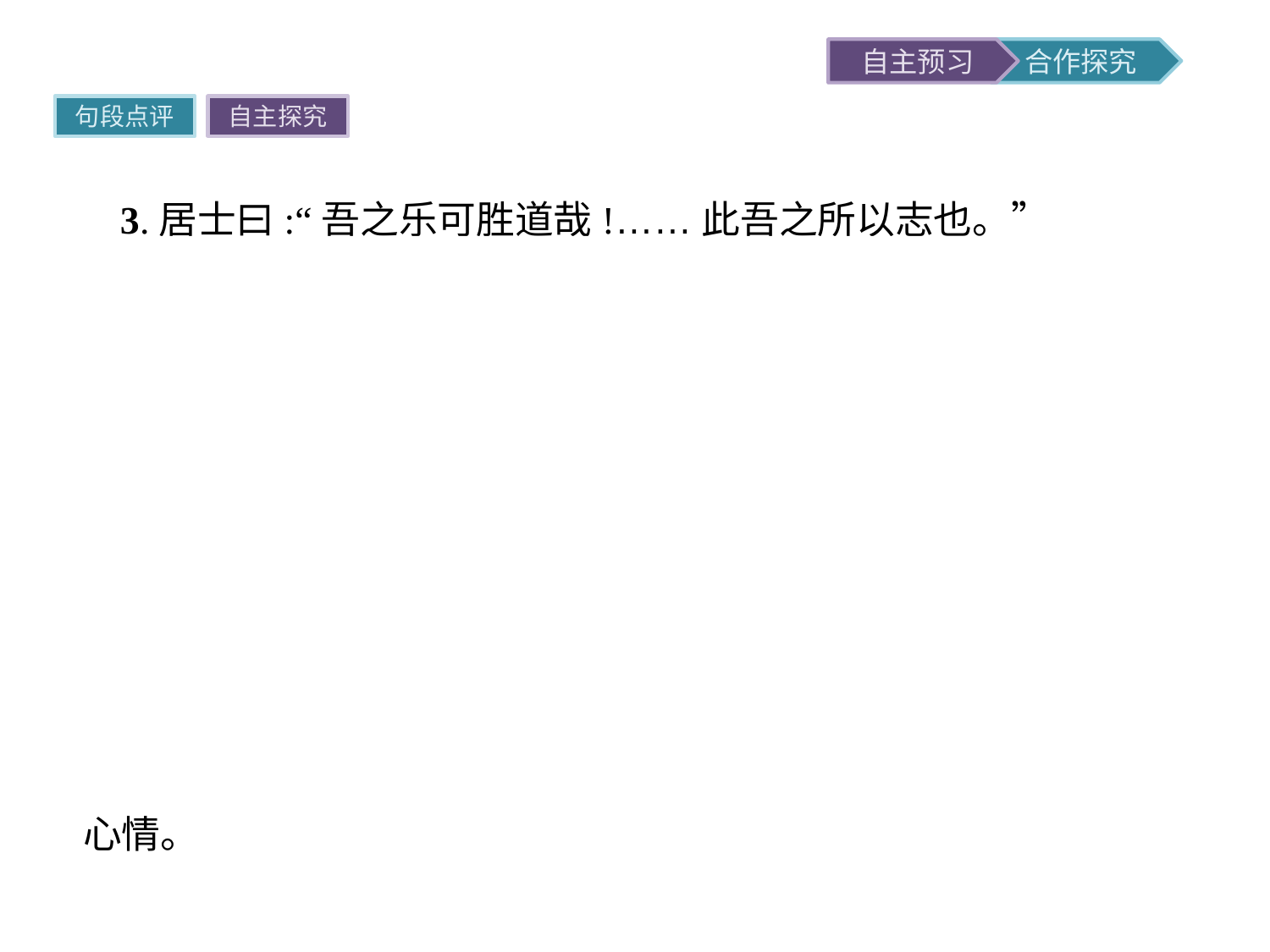

句段点评
自主探究
3.居士曰:“吾之乐可胜道哉!……此吾之所以志也。”
点评此段详细地描述了欧阳修的乐趣所在,体现了他优雅的生活情趣,真切地传达出他当时的复杂心情。承接着客人的问题,先极力描写“得意于五物”时的美妙感觉,泰山不见,疾雷不惊,九韶不听,大战不观,即将一切置之度外,什么都感觉不到了,内心只沉迷于五物,享受五物带来的乐趣,体现了作者对高雅闲适的隐居生活的热烈向往。接着内容一转,写自己受官场事务所累,“形不病而已悴,心未老而先衰”,哪里有闲暇时间沉醉于五物呢?字里行间充满了无可奈何的苦闷。最后,表明自己归隐田园的愿望,并希望这“六一”之乐能在辞官之后变为现实。文段层次清晰,三层内容之间衔接自然、紧密;语言晓畅简洁,表达了作者复杂的心情。